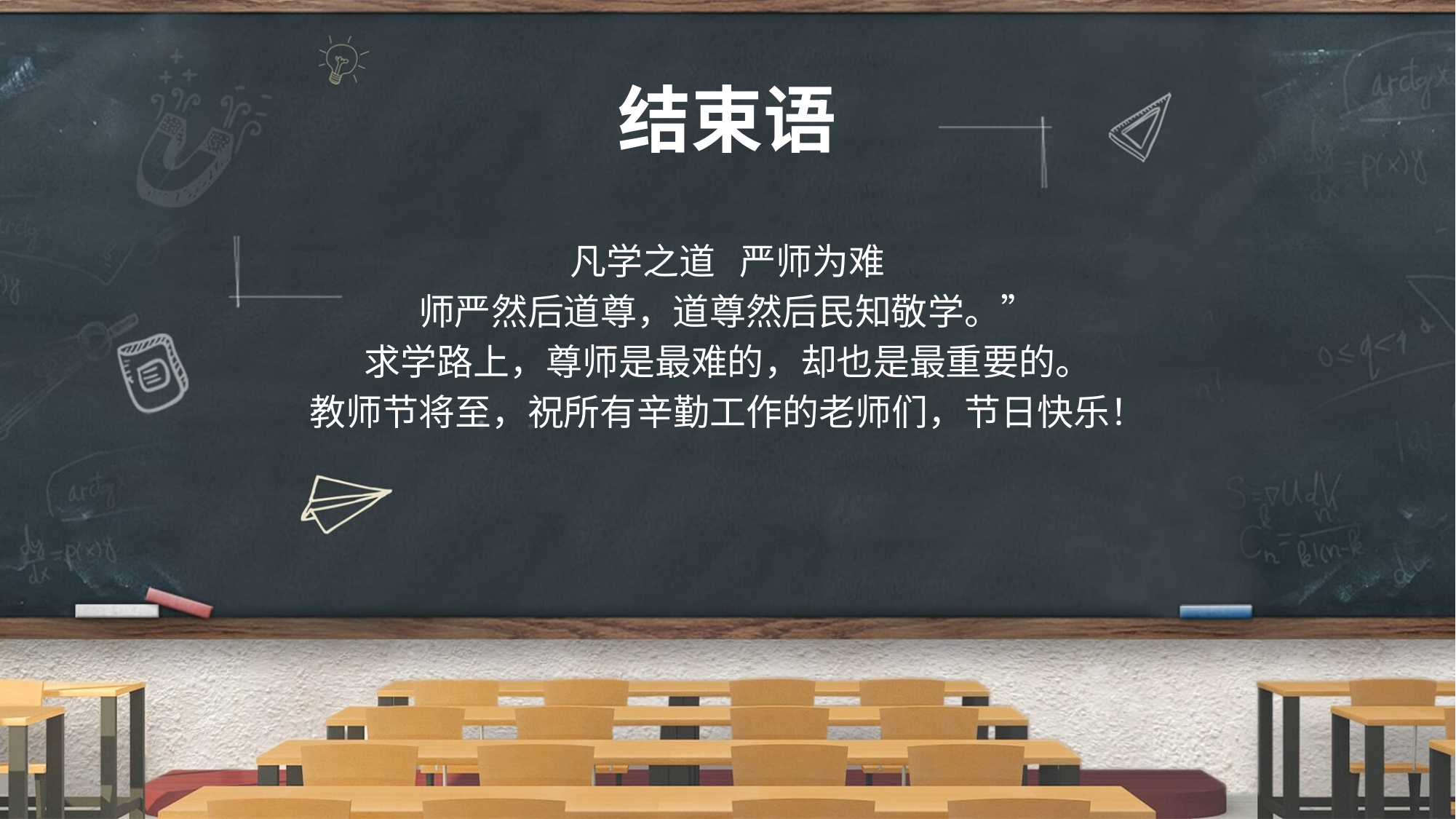

结束语
凡学之道   严师为难
师严然后道尊，道尊然后民知敬学。”
求学路上，尊师是最难的，却也是最重要的。
教师节将至，祝所有辛勤工作的老师们，节日快乐！